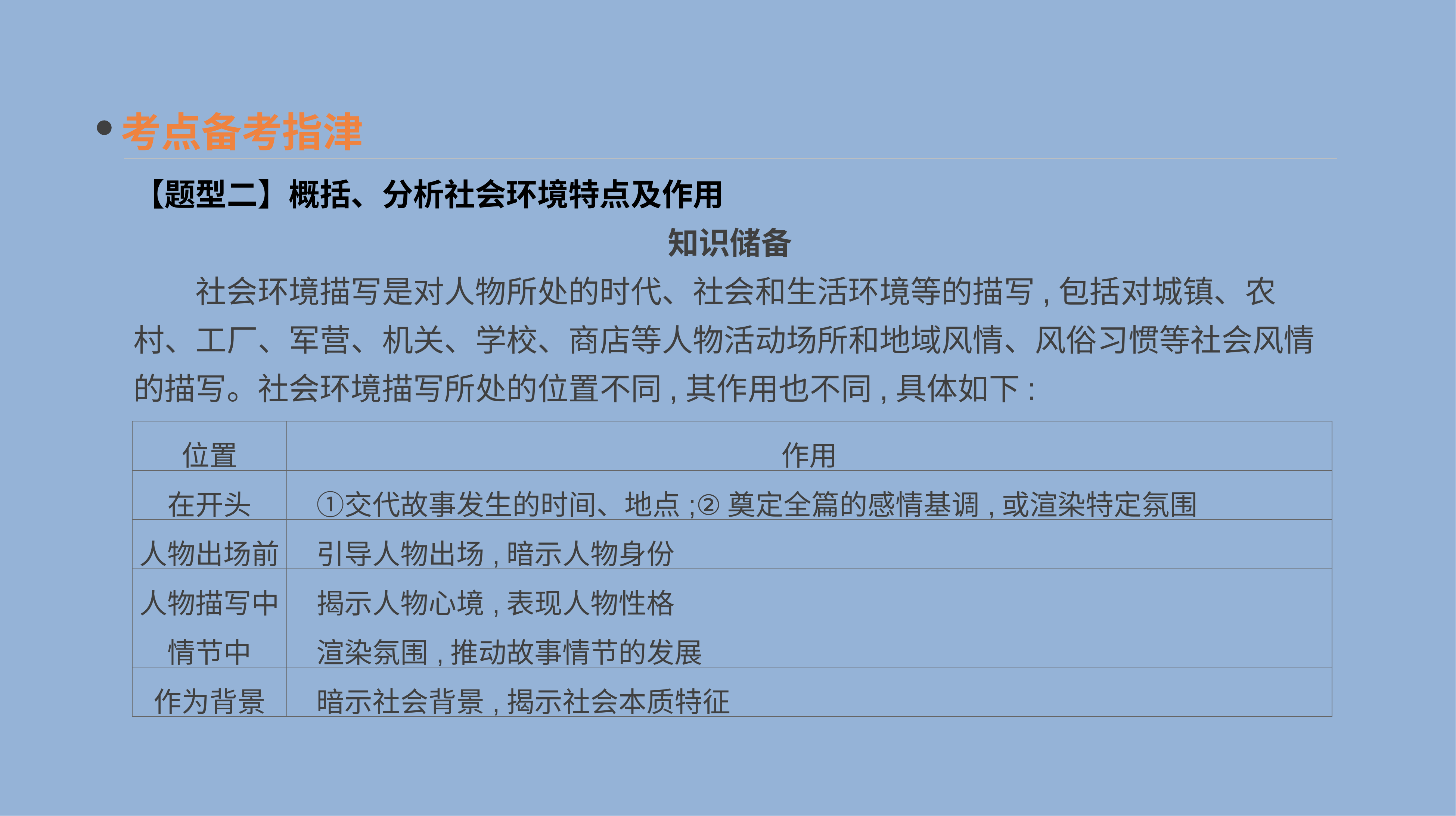

考点备考指津

【题型二】概括、分析社会环境特点及作用
知识储备
　　社会环境描写是对人物所处的时代、社会和生活环境等的描写,包括对城镇、农村、工厂、军营、机关、学校、商店等人物活动场所和地域风情、风俗习惯等社会风情的描写。社会环境描写所处的位置不同,其作用也不同,具体如下:

| 位置 | 作用 |
| --- | --- |
| 在开头 | ①交代故事发生的时间、地点;②奠定全篇的感情基调,或渲染特定氛围 |
| 人物出场前 | 引导人物出场,暗示人物身份 |
| 人物描写中 | 揭示人物心境,表现人物性格 |
| 情节中 | 渲染氛围,推动故事情节的发展 |
| 作为背景 | 暗示社会背景,揭示社会本质特征 |